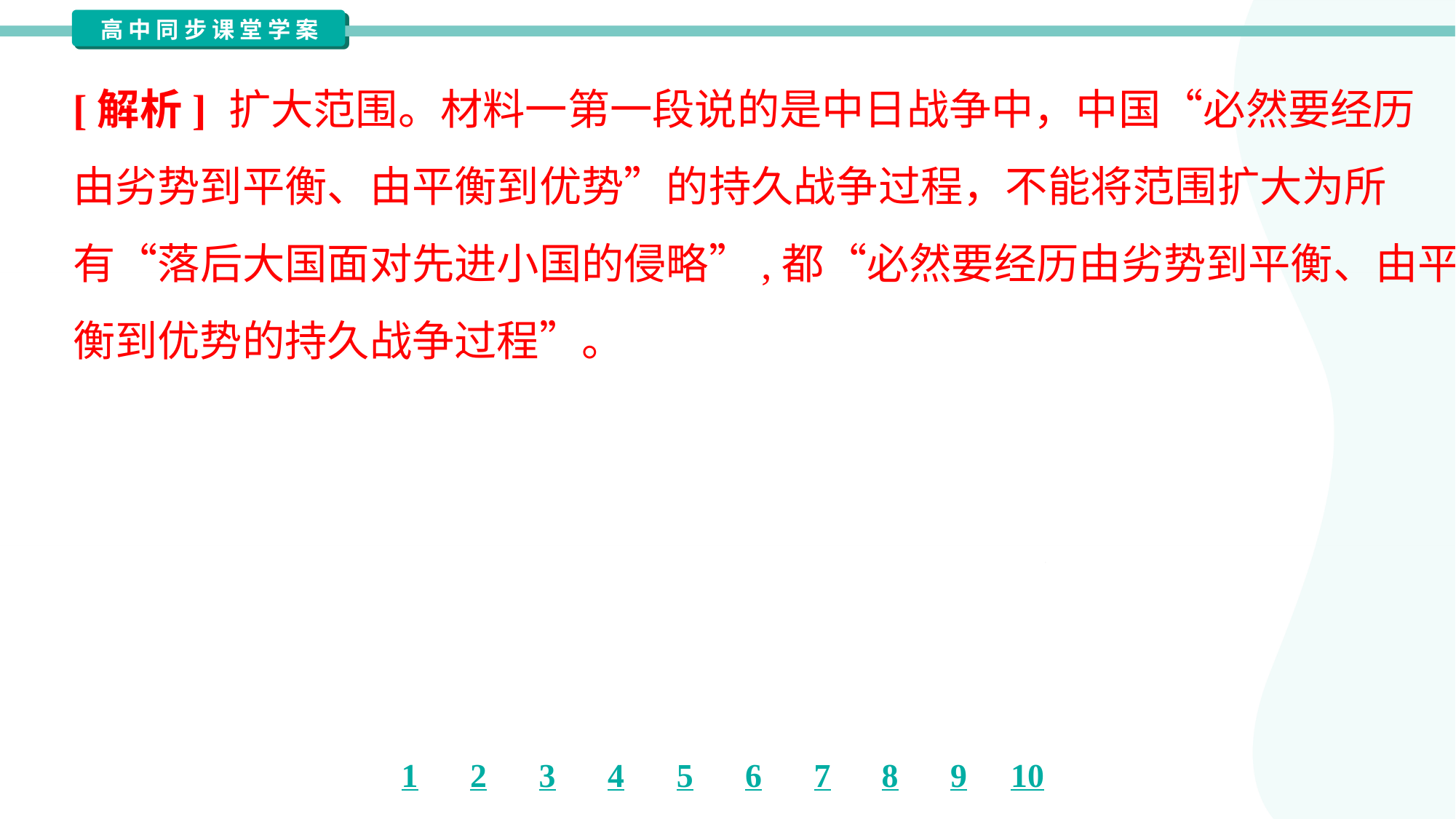

[解析] 扩大范围。材料一第一段说的是中日战争中，中国“必然要经历
由劣势到平衡、由平衡到优势”的持久战争过程，不能将范围扩大为所
有“落后大国面对先进小国的侵略”,都“必然要经历由劣势到平衡、由平
衡到优势的持久战争过程”。